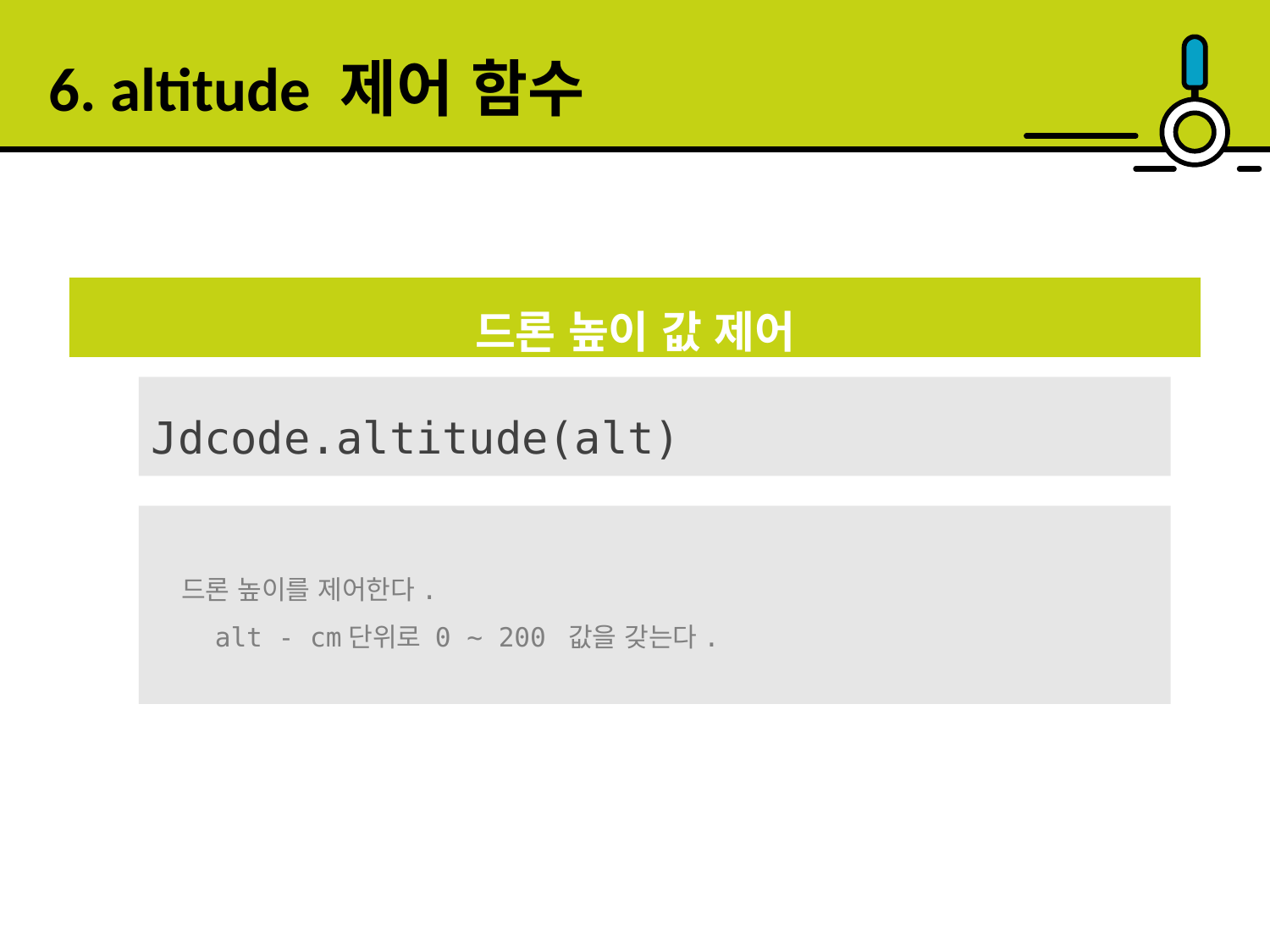

6. altitude 제어 함수
드론 높이 값 제어
Jdcode.altitude(alt)
    드론 높이를 제어한다.
    alt - cm단위로 0 ~ 200 값을 갖는다.